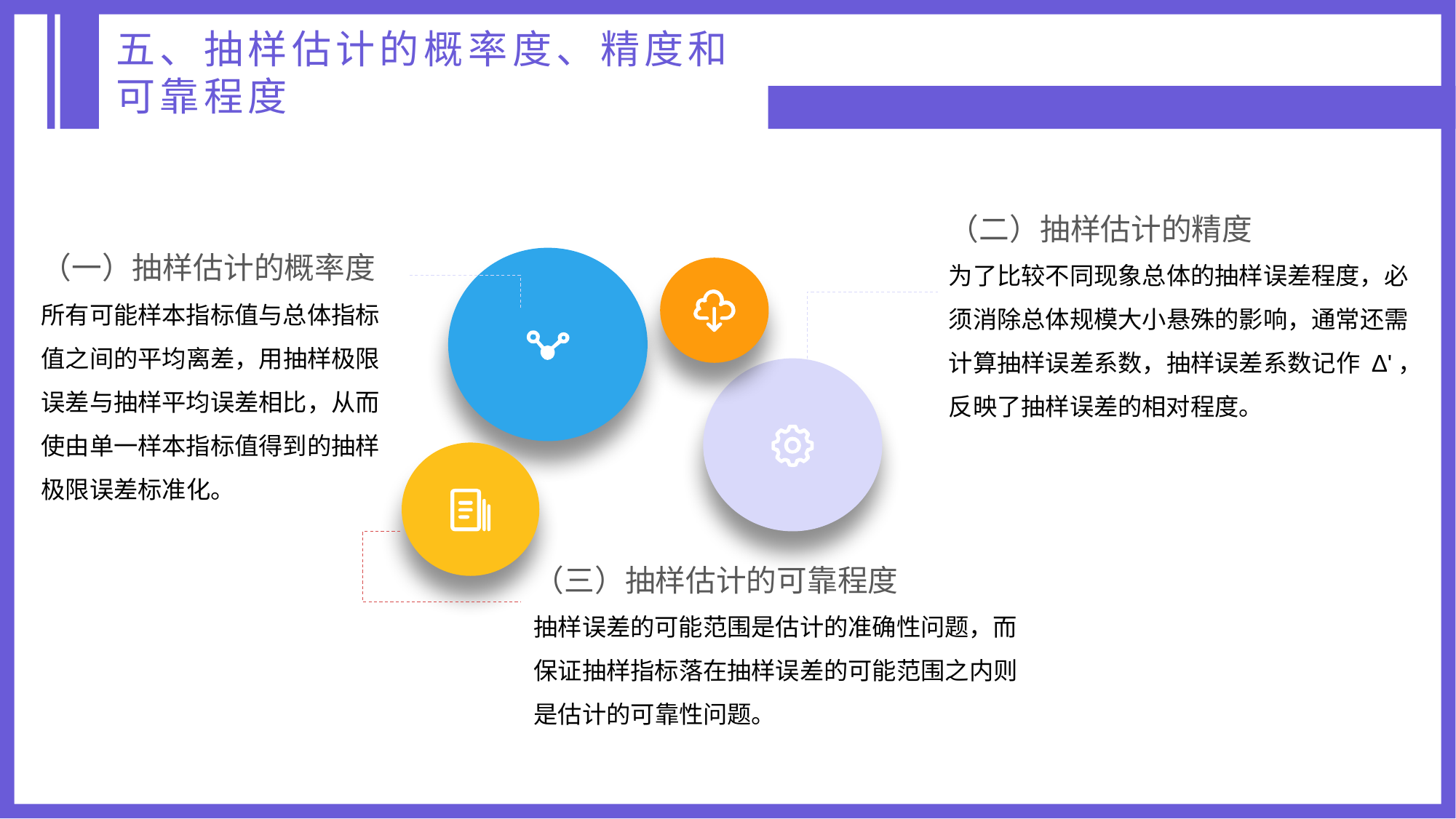

五、抽样估计的概率度、精度和可靠程度
（二）抽样估计的精度
为了比较不同现象总体的抽样误差程度，必须消除总体规模大小悬殊的影响，通常还需计算抽样误差系数，抽样误差系数记作 Δ'，反映了抽样误差的相对程度。
（一）抽样估计的概率度
所有可能样本指标值与总体指标值之间的平均离差，用抽样极限误差与抽样平均误差相比，从而使由单一样本指标值得到的抽样极限误差标准化。

（三）抽样估计的可靠程度
抽样误差的可能范围是估计的准确性问题，而保证抽样指标落在抽样误差的可能范围之内则是估计的可靠性问题。